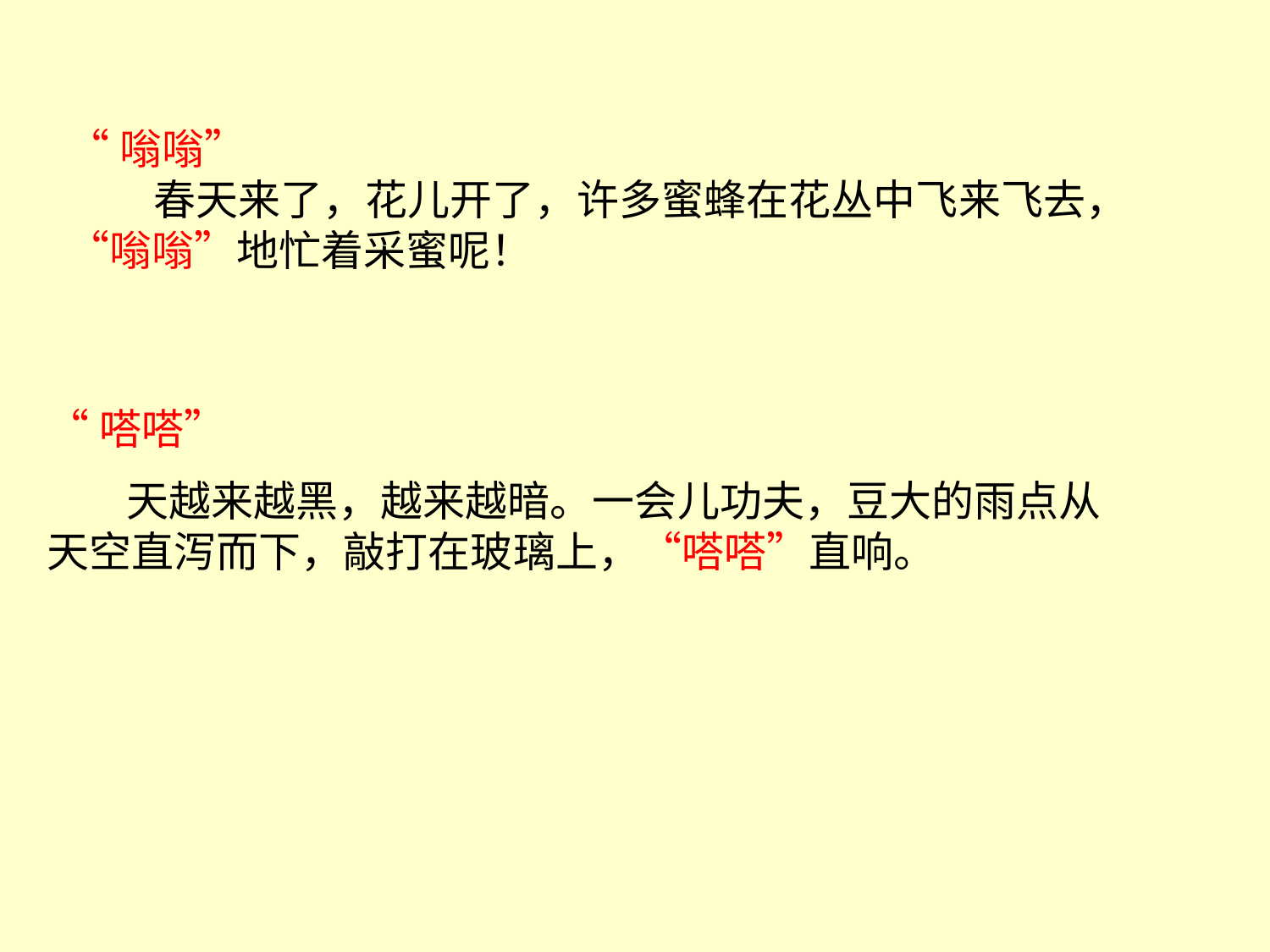

“嗡嗡”
        春天来了，花儿开了，许多蜜蜂在花丛中飞来飞去，“嗡嗡”地忙着采蜜呢！

“嗒嗒”
          天越来越黑，越来越暗。一会儿功夫，豆大的雨点从天空直泻而下，敲打在玻璃上，“嗒嗒”直响。